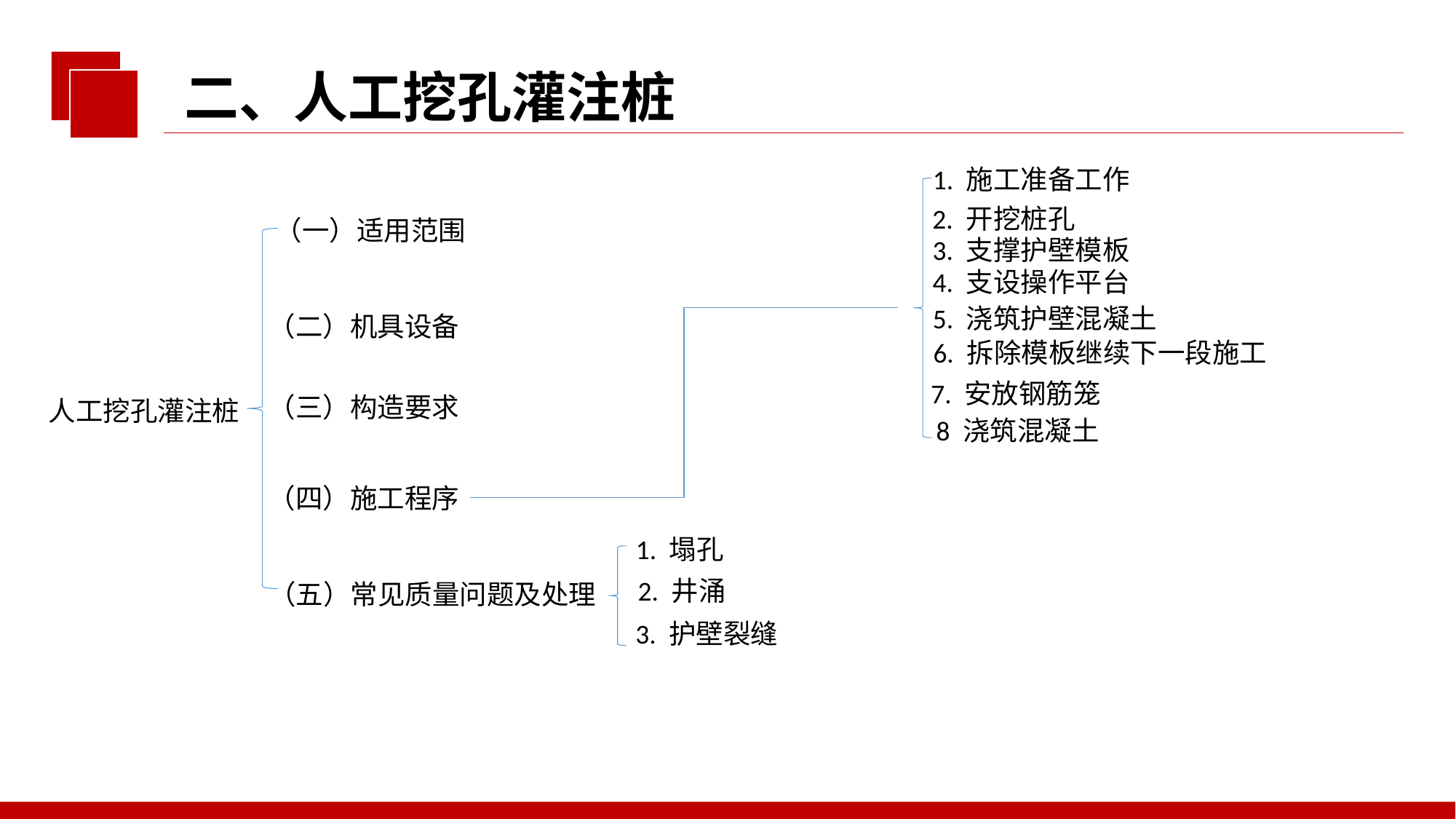

二、人工挖孔灌注桩
1. 施工准备工作

2. 开挖桩孔
（一）适用范围
3. 支撑护壁模板

4. 支设操作平台
5. 浇筑护壁混凝土
（二）机具设备
6. 拆除模板继续下一段施工
7. 安放钢筋笼
（三）构造要求
人工挖孔灌注桩
8 浇筑混凝土
（四）施工程序
1. 塌孔

2. 井涌
（五）常见质量问题及处理
3. 护壁裂缝